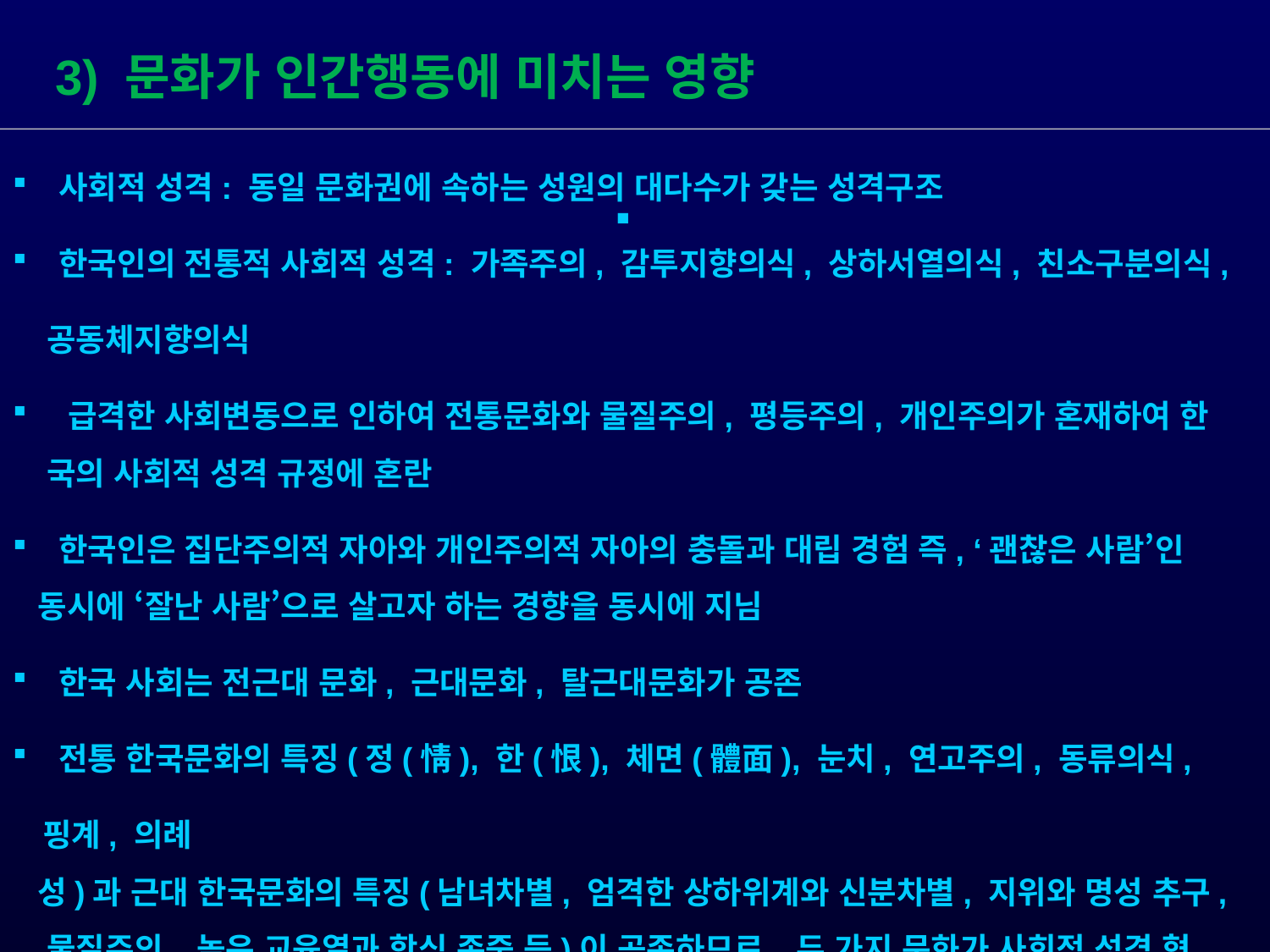

3) 문화가 인간행동에 미치는 영향

 사회적 성격: 동일 문화권에 속하는 성원의 대다수가 갖는 성격구조
 한국인의 전통적 사회적 성격: 가족주의, 감투지향의식, 상하서열의식, 친소구분의식,
   공동체지향의식
  급격한 사회변동으로 인하여 전통문화와 물질주의, 평등주의, 개인주의가 혼재하여 한
   국의 사회적 성격 규정에 혼란
 한국인은 집단주의적 자아와 개인주의적 자아의 충돌과 대립 경험 즉, ‘괜찮은 사람’인
  동시에 ‘잘난 사람’으로 살고자 하는 경향을 동시에 지님
 한국 사회는 전근대 문화, 근대문화, 탈근대문화가 공존
 전통 한국문화의 특징(정(情), 한(恨), 체면(體面), 눈치, 연고주의, 동류의식, 핑계, 의례
  성)과 근대 한국문화의 특징(남녀차별, 엄격한 상하위계와 신분차별, 지위와 명성 추구,
   물질주의, 높은 교육열과 학식 존중 등)이 공존하므로, 두 가지 문화가 사회적 성격 형
   성에 영향